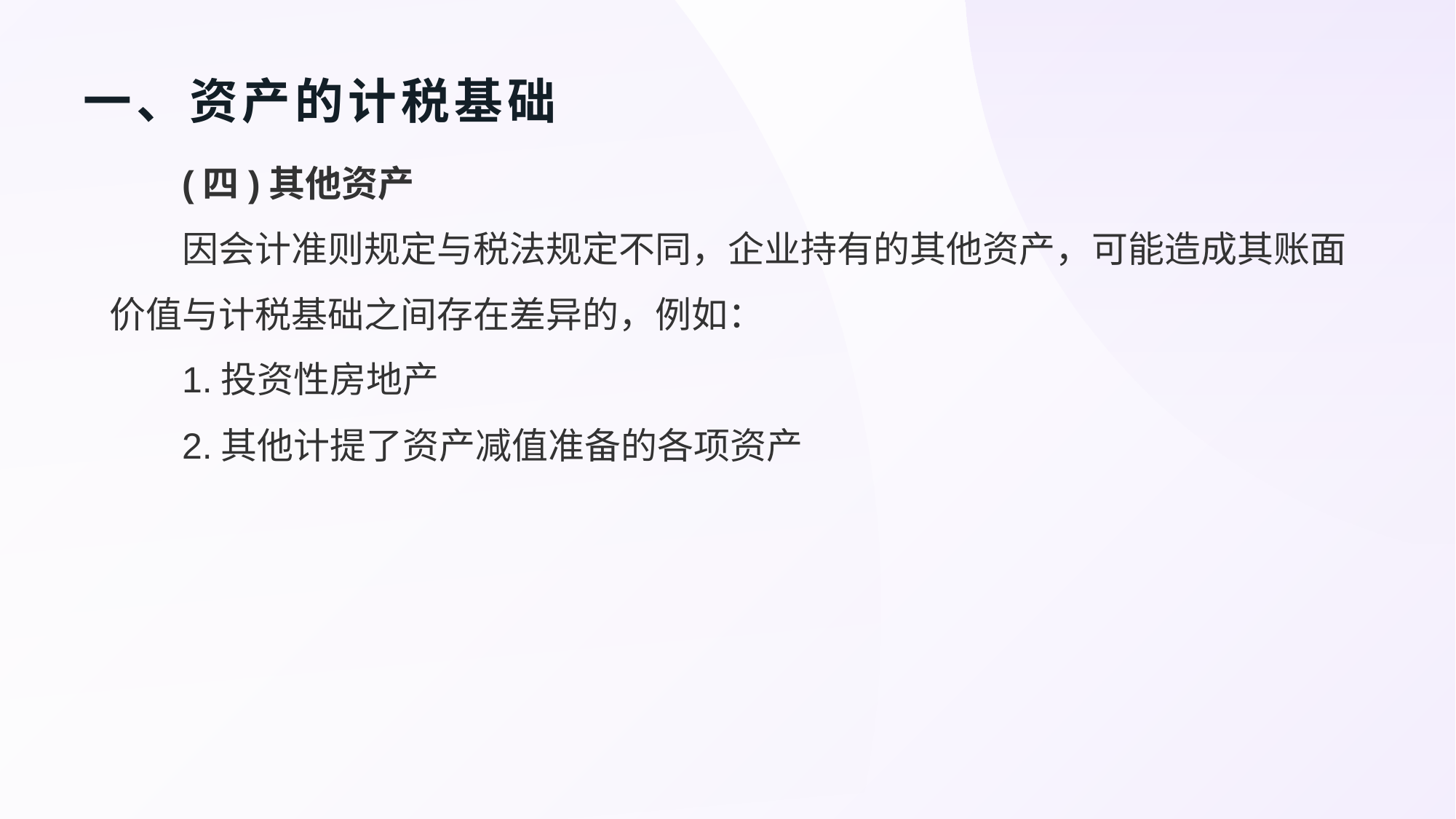

# 一、资产的计税基础
(四)其他资产
因会计准则规定与税法规定不同，企业持有的其他资产，可能造成其账面价值与计税基础之间存在差异的，例如：
1.投资性房地产
2.其他计提了资产减值准备的各项资产